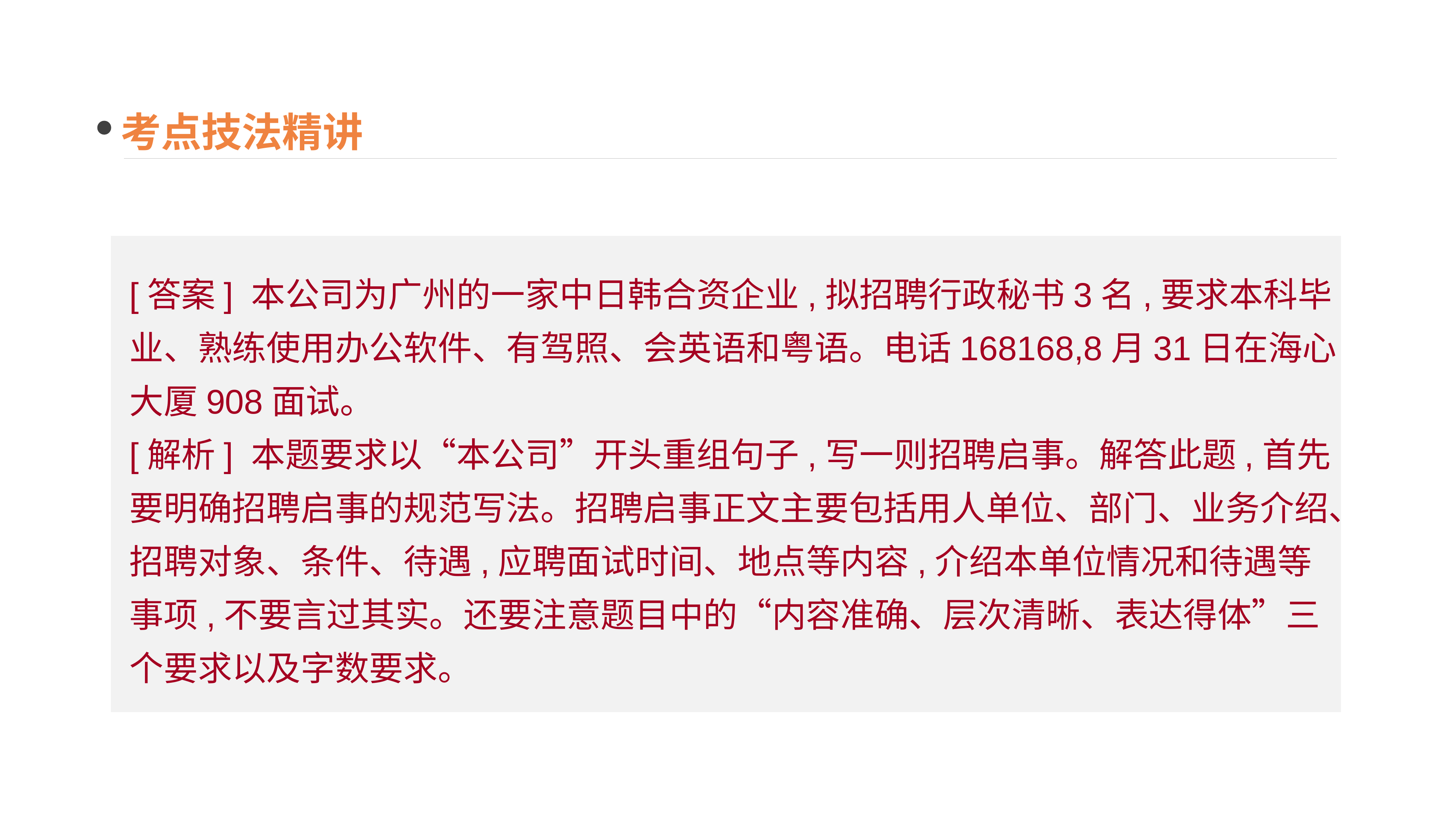

考点技法精讲

[答案] 本公司为广州的一家中日韩合资企业,拟招聘行政秘书3名,要求本科毕业、熟练使用办公软件、有驾照、会英语和粤语。电话168168,8月31日在海心大厦908面试。
[解析] 本题要求以“本公司”开头重组句子,写一则招聘启事。解答此题,首先要明确招聘启事的规范写法。招聘启事正文主要包括用人单位、部门、业务介绍、招聘对象、条件、待遇,应聘面试时间、地点等内容,介绍本单位情况和待遇等事项,不要言过其实。还要注意题目中的“内容准确、层次清晰、表达得体”三个要求以及字数要求。